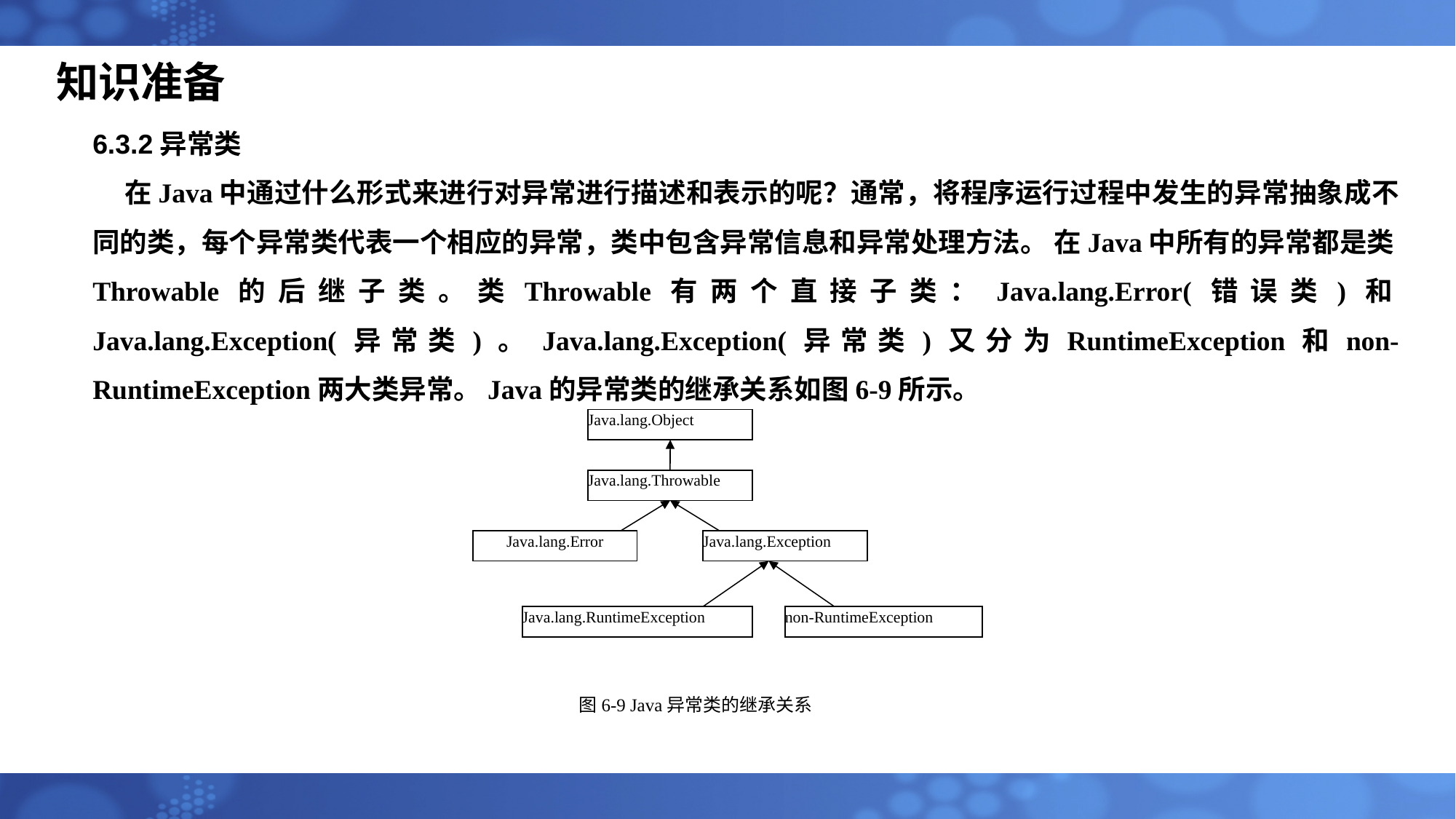

知识准备
6.3.2异常类
在Java中通过什么形式来进行对异常进行描述和表示的呢？通常，将程序运行过程中发生的异常抽象成不同的类，每个异常类代表一个相应的异常，类中包含异常信息和异常处理方法。 在Java中所有的异常都是类Throwable的后继子类。类Throwable有两个直接子类：Java.lang.Error(错误类)和Java.lang.Exception(异常类)。Java.lang.Exception(异常类)又分为RuntimeException和non-RuntimeException两大类异常。Java的异常类的继承关系如图6-9所示。

Java.lang.Object
Java.lang.Throwable
Java.lang.Error
Java.lang.Exception
Java.lang.RuntimeException
non-RuntimeException
图6-9 Java异常类的继承关系